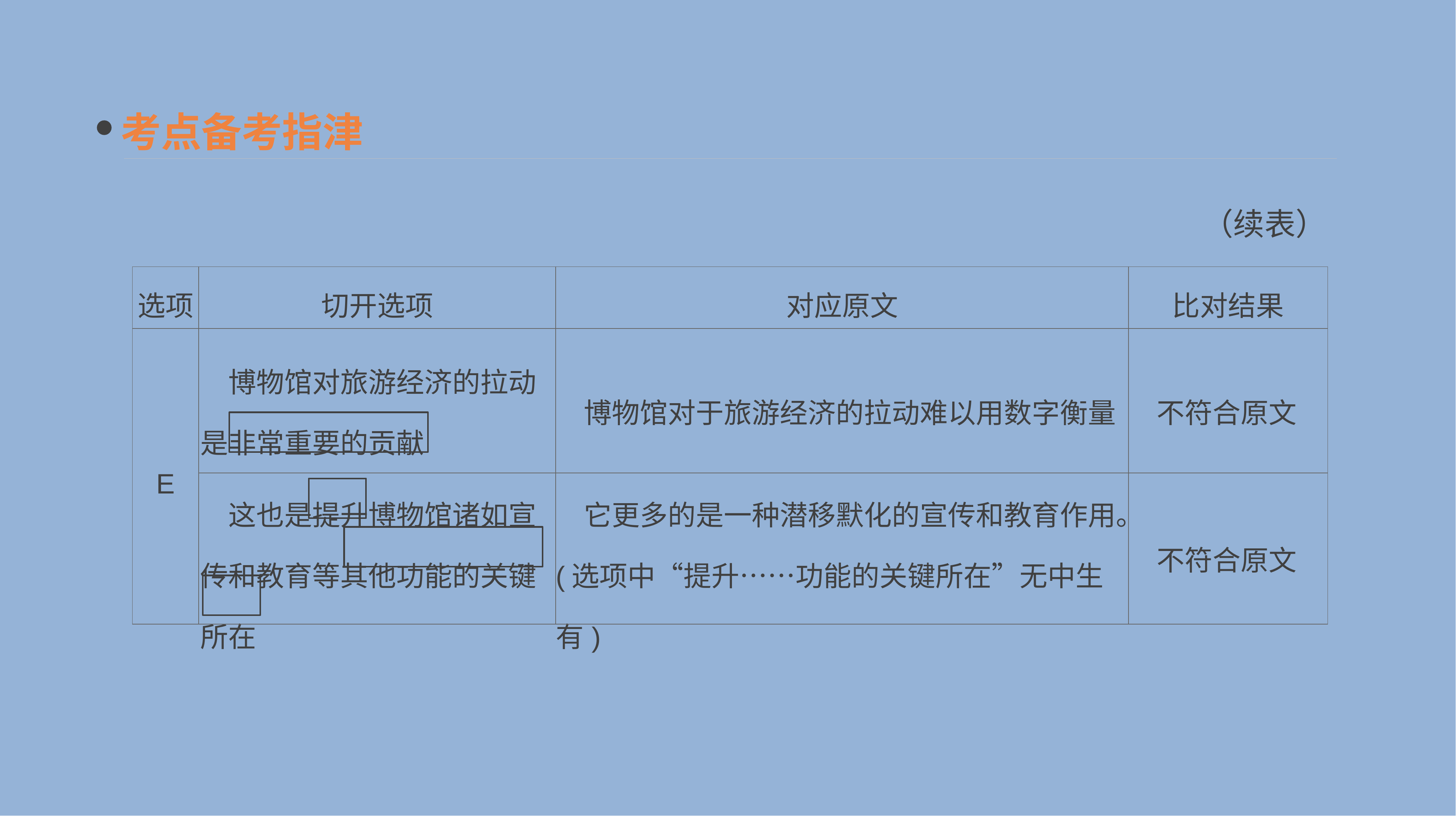

考点备考指津

（续表）
| 选项 | 切开选项 | 对应原文 | 比对结果 |
| --- | --- | --- | --- |
| E | 博物馆对旅游经济的拉动是非常重要的贡献 | 博物馆对于旅游经济的拉动难以用数字衡量 | 不符合原文 |
|  | 这也是提升博物馆诸如宣传和教育等其他功能的关键所在 | 它更多的是一种潜移默化的宣传和教育作用。(选项中“提升……功能的关键所在”无中生有) | 不符合原文 |